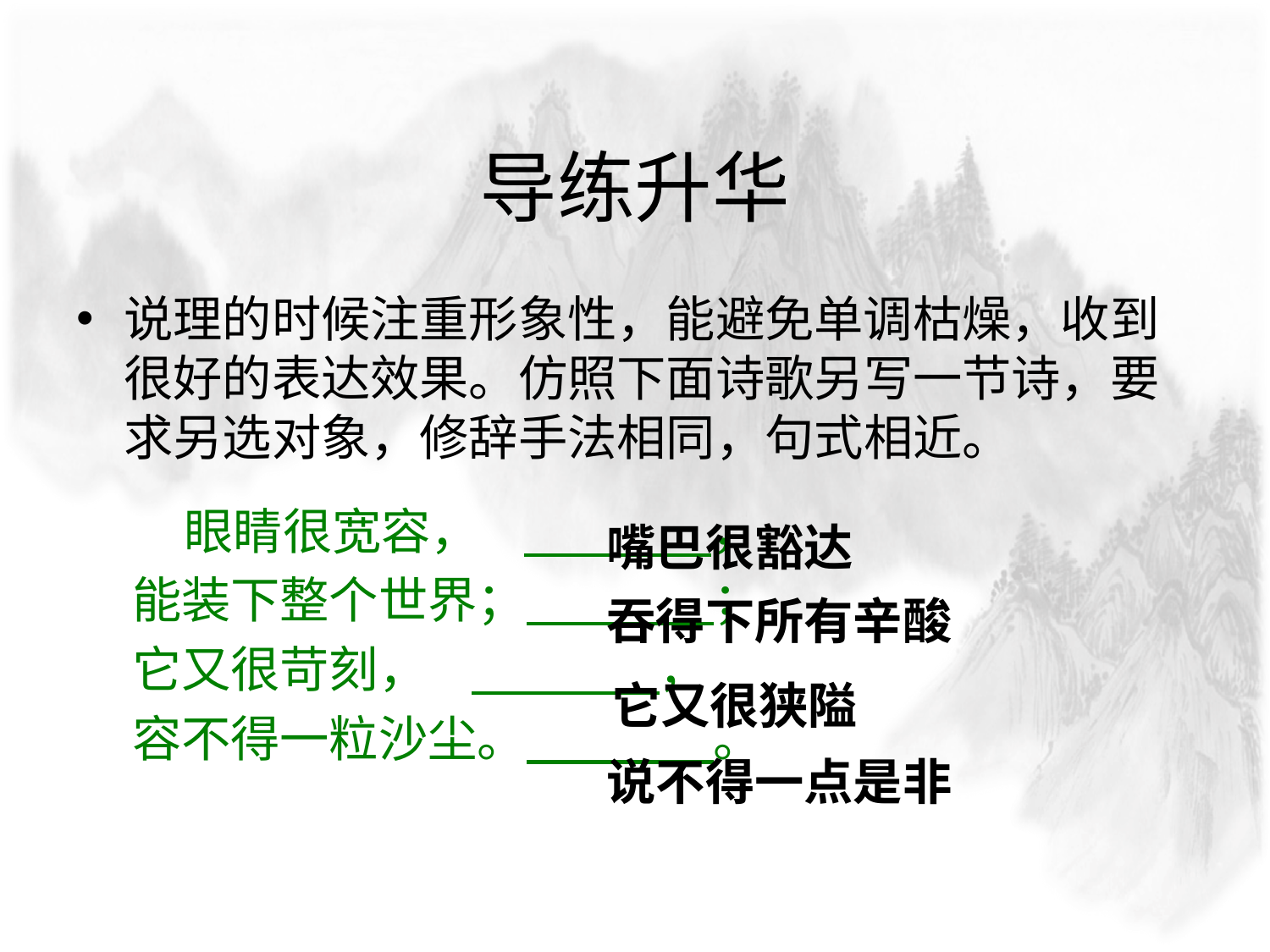

# 导练升华
说理的时候注重形象性，能避免单调枯燥，收到很好的表达效果。仿照下面诗歌另写一节诗，要求另选对象，修辞手法相同，句式相近。
       眼睛很宽容，                     ，
    能装下整个世界；                 ；
    它又很苛刻，                     ，
    容不得一粒沙尘。                 。
嘴巴很豁达
吞得下所有辛酸
它又很狭隘
说不得一点是非